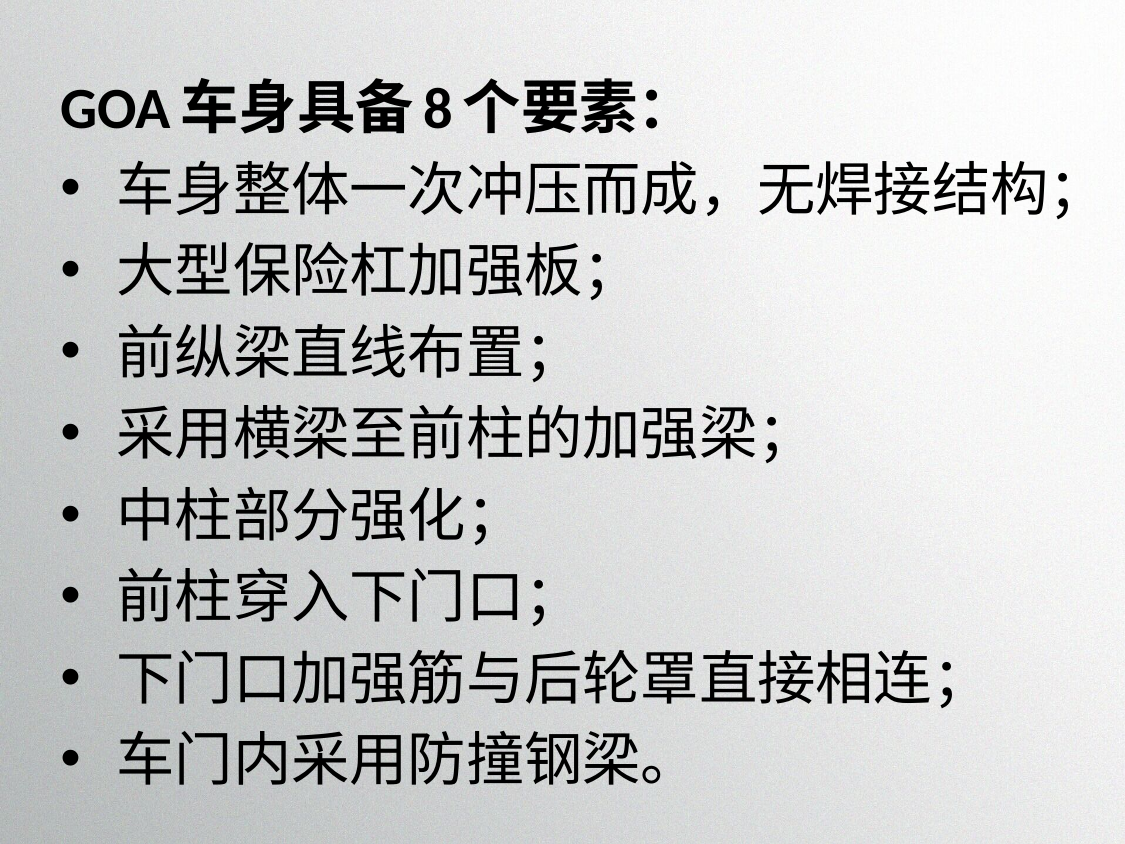

GOA车身具备8个要素：
车身整体一次冲压而成，无焊接结构；
大型保险杠加强板；
前纵梁直线布置；
采用横梁至前柱的加强梁；
中柱部分强化；
前柱穿入下门口；
下门口加强筋与后轮罩直接相连；
车门内采用防撞钢梁。